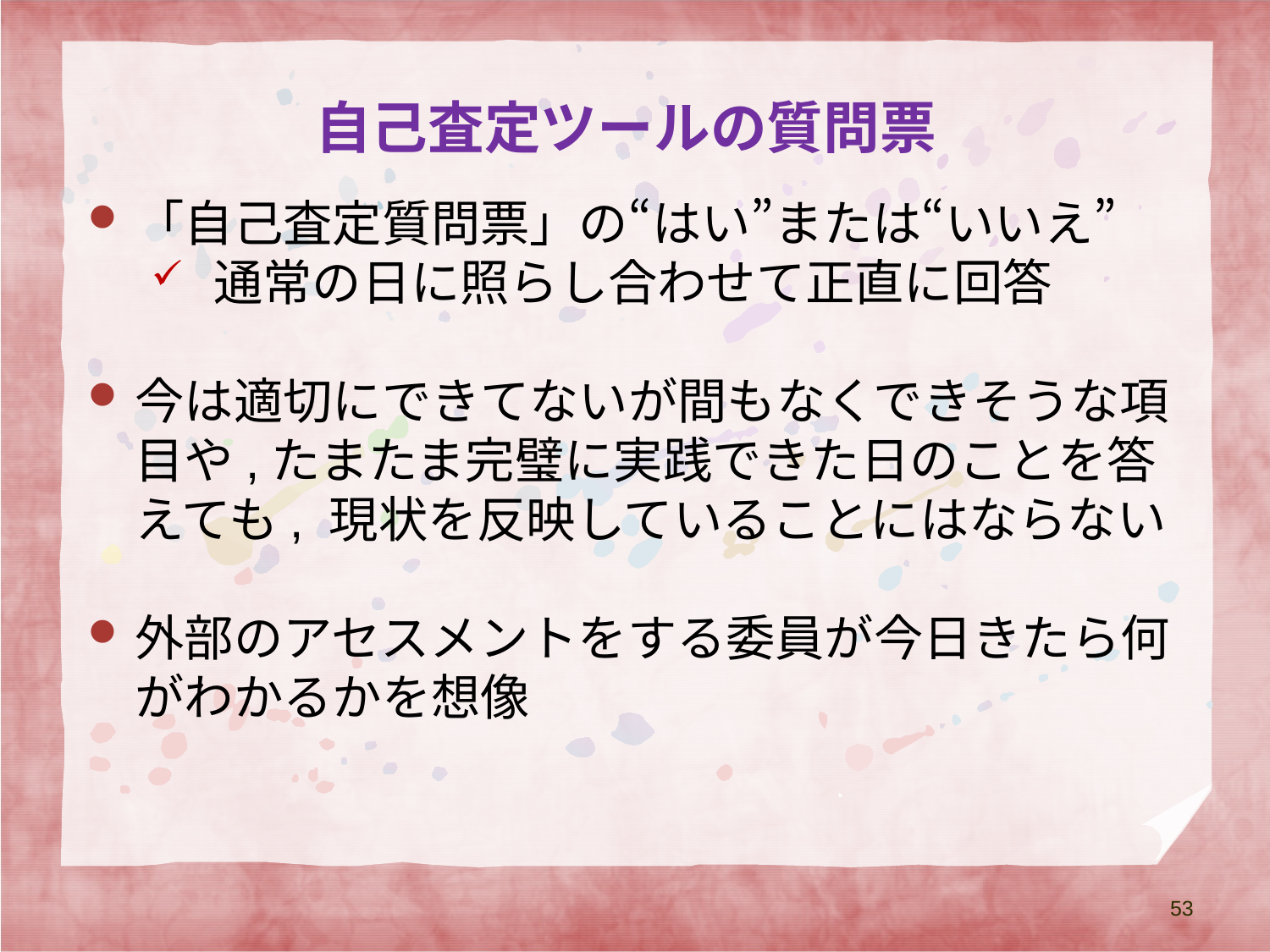

# 自己査定ツールの質問票
「自己査定質問票」の“はい”または“いいえ”
 通常の日に照らし合わせて正直に回答

今は適切にできてないが間もなくできそうな項目や,たまたま完璧に実践できた日のことを答えても, 現状を反映していることにはならない

外部のアセスメントをする委員が今日きたら何がわかるかを想像

53